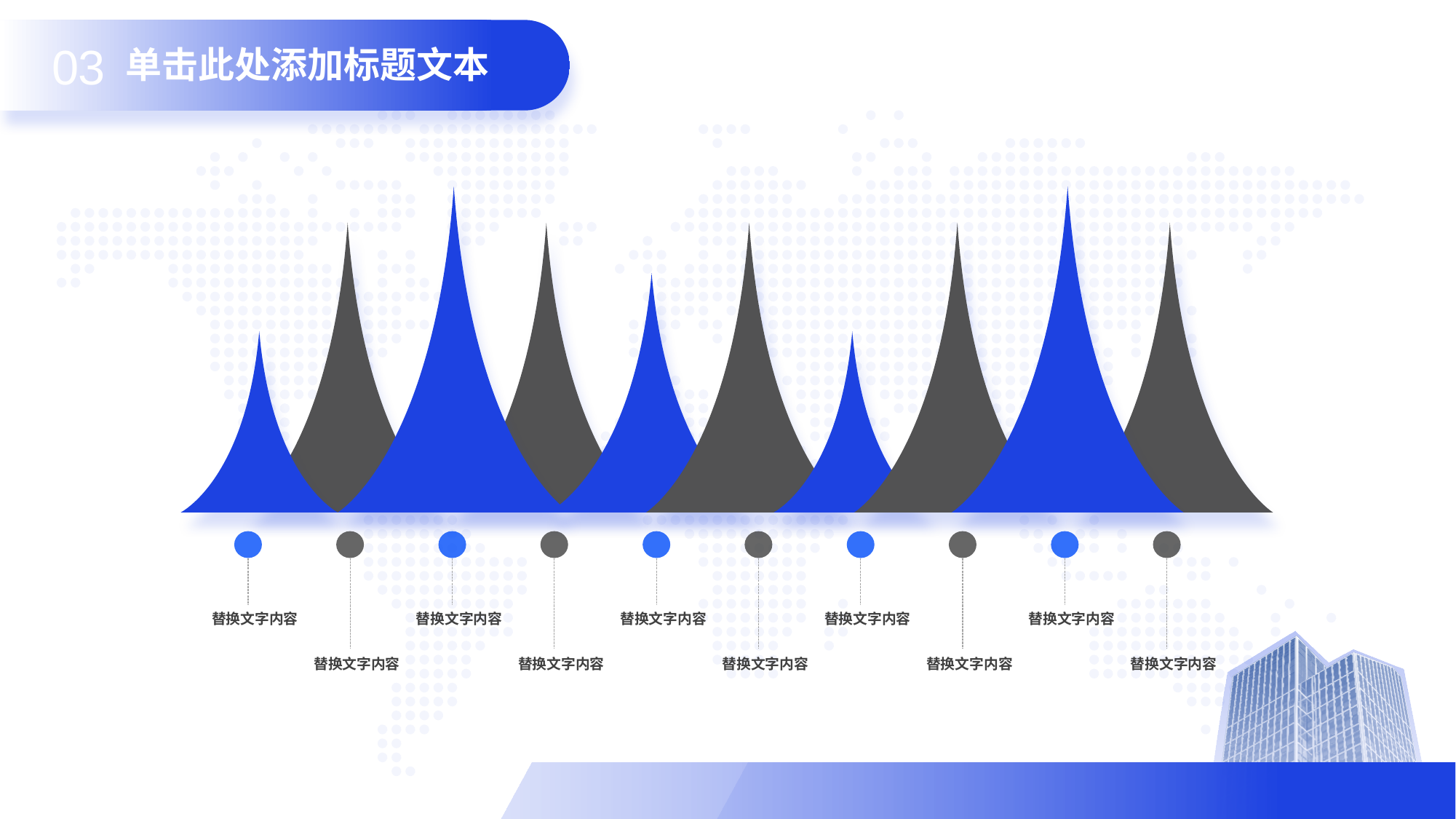

03
单击此处添加标题文本

替换文字内容

替换文字内容

替换文字内容

替换文字内容

替换文字内容

替换文字内容

替换文字内容

替换文字内容

替换文字内容

替换文字内容